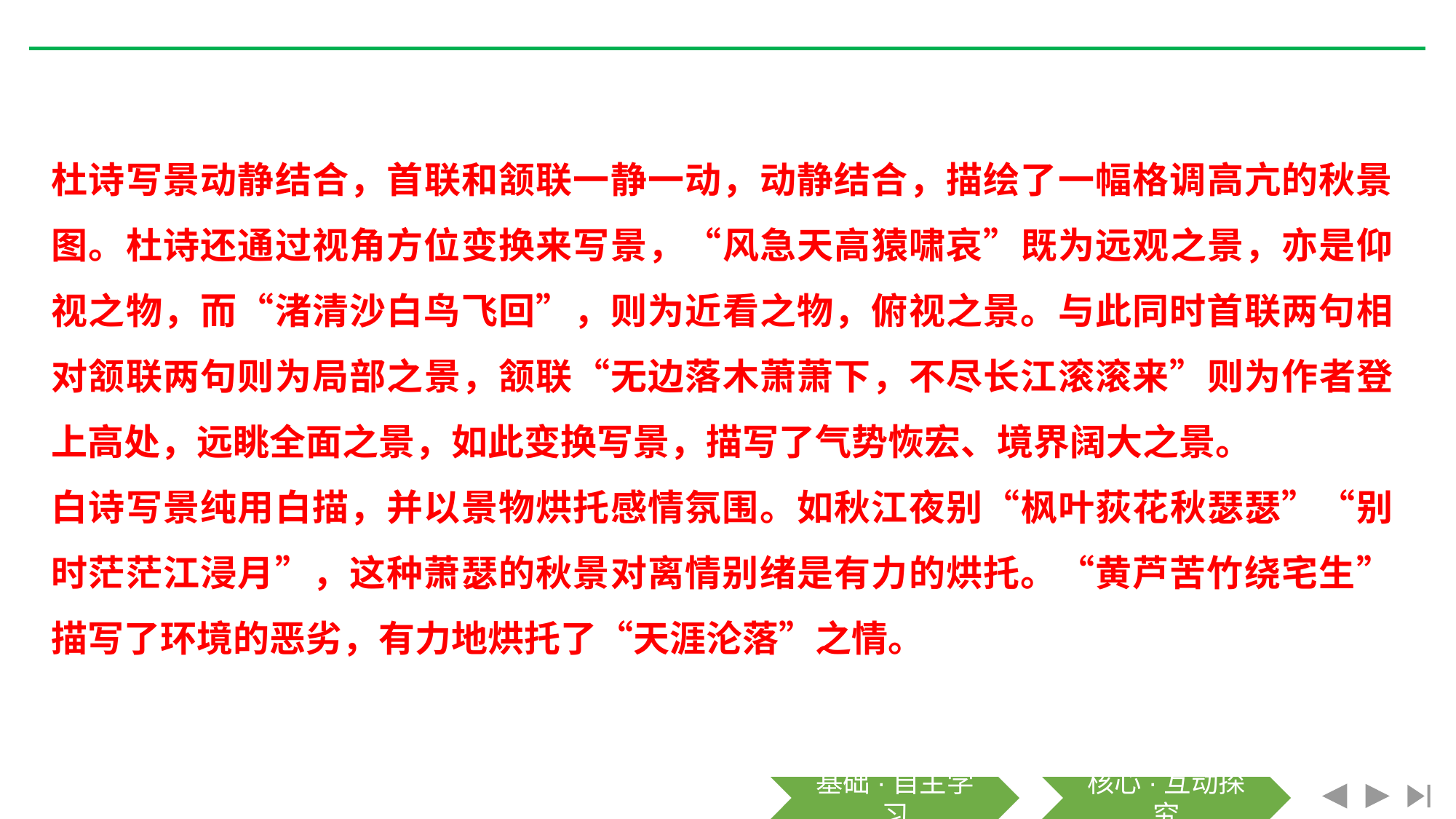

杜诗写景动静结合，首联和颔联一静一动，动静结合，描绘了一幅格调高亢的秋景图。杜诗还通过视角方位变换来写景，“风急天高猿啸哀”既为远观之景，亦是仰视之物，而“渚清沙白鸟飞回”，则为近看之物，俯视之景。与此同时首联两句相对颔联两句则为局部之景，颔联“无边落木萧萧下，不尽长江滚滚来”则为作者登上高处，远眺全面之景，如此变换写景，描写了气势恢宏、境界阔大之景。
白诗写景纯用白描，并以景物烘托感情氛围。如秋江夜别“枫叶荻花秋瑟瑟”“别时茫茫江浸月”，这种萧瑟的秋景对离情别绪是有力的烘托。“黄芦苦竹绕宅生”描写了环境的恶劣，有力地烘托了“天涯沦落”之情。